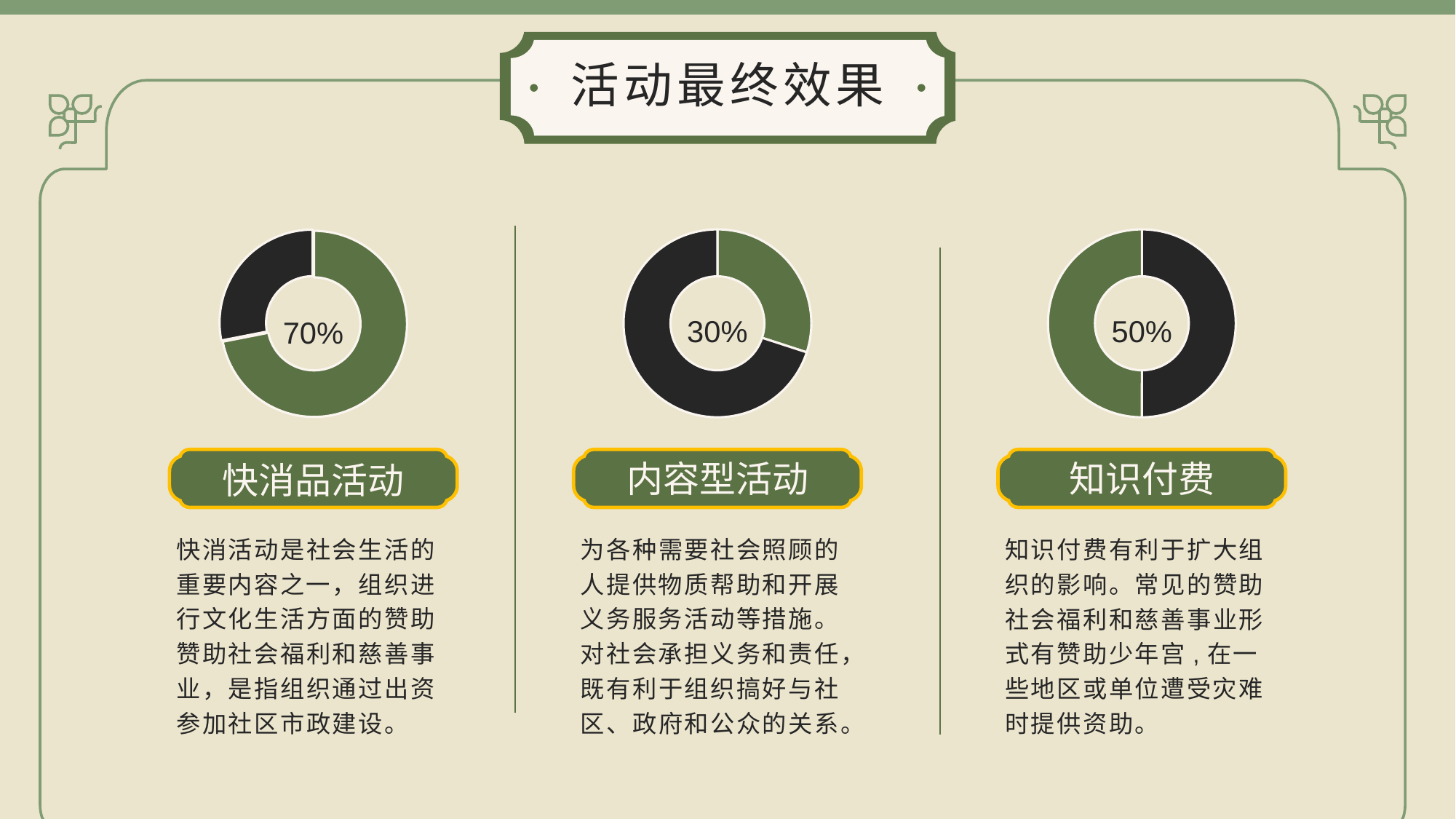

活动最终效果

### Chart

| Category | 销售额 |
|---|---|
| 第一季度 | 8.2 |
| 第二季度 | 3.2 |

### Chart

| Category | 销售额 |
|---|---|
| 第一季度 | 3.0 |
| 第二季度 | 7.0 |

### Chart

| Category | 销售额 |
|---|---|
| 第一季度 | 5.0 |
| 第二季度 | 5.0 |
30%
50%
70%

内容型活动
知识付费
快消品活动
快消活动是社会生活的重要内容之一，组织进行文化生活方面的赞助赞助社会福利和慈善事业，是指组织通过出资参加社区市政建设。
为各种需要社会照顾的人提供物质帮助和开展义务服务活动等措施。对社会承担义务和责任，既有利于组织搞好与社区、政府和公众的关系。
知识付费有利于扩大组织的影响。常见的赞助社会福利和慈善事业形式有赞助少年宫,在一些地区或单位遭受灾难时提供资助。